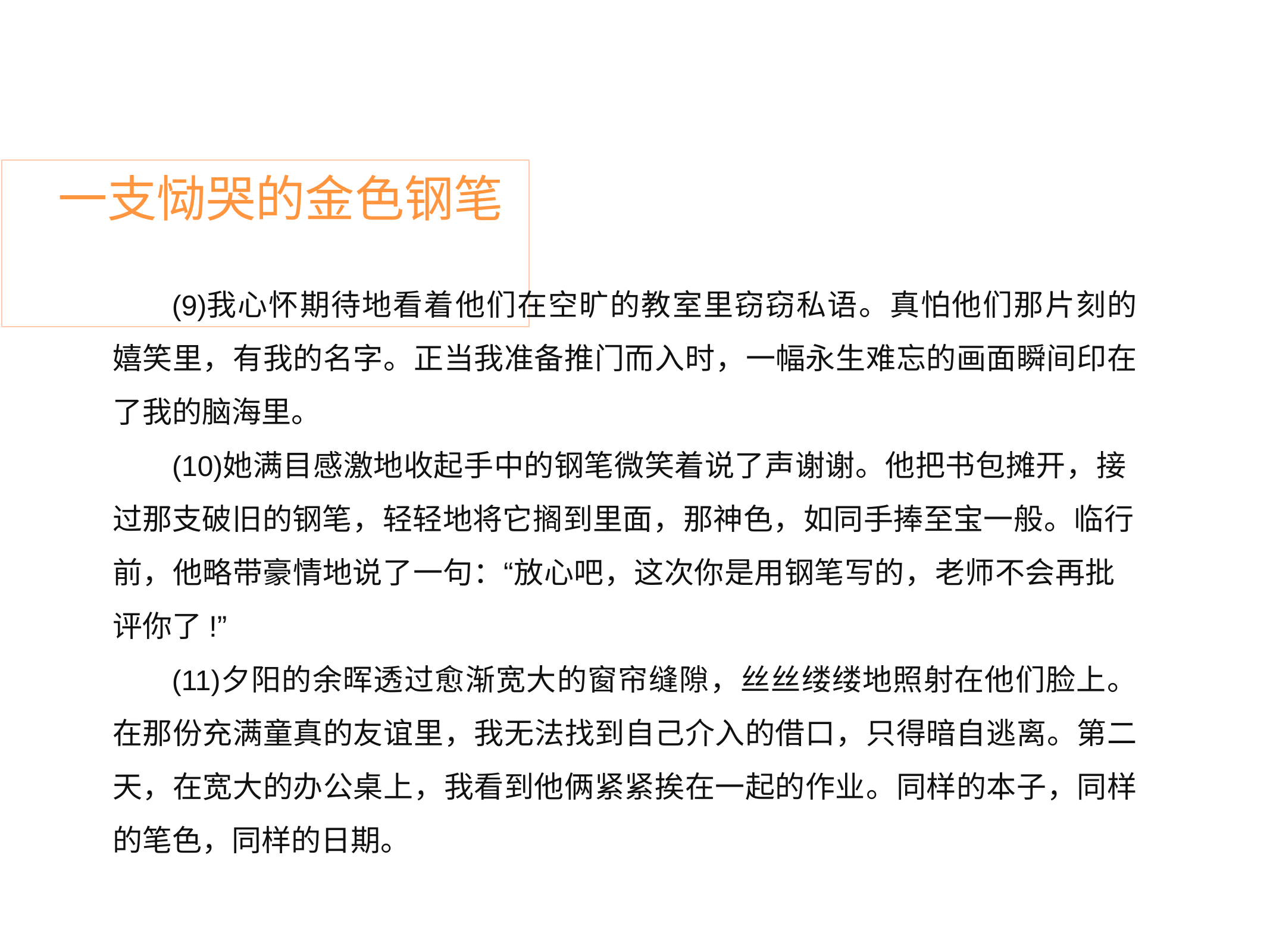

# 一支恸哭的金色钢笔
我心怀期待地看着他们在空旷的教室里窃窃私语。真怕他们那片刻的 嬉笑里，有我的名字。正当我准备推门而入时，一幅永生难忘的画面瞬间印在 了我的脑海里。
她满目感激地收起手中的钢笔微笑着说了声谢谢。他把书包摊开，接 过那支破旧的钢笔，轻轻地将它搁到里面，那神色，如同手捧至宝一般。临行
前，他略带豪情地说了一句：“放心吧，这次你是用钢笔写的，老师不会再批 评你了!”
夕阳的余晖透过愈渐宽大的窗帘缝隙，丝丝缕缕地照射在他们脸上。 在那份充满童真的友谊里，我无法找到自己介入的借口，只得暗自逃离。第二 天，在宽大的办公桌上，我看到他俩紧紧挨在一起的作业。同样的本子，同样 的笔色，同样的日期。